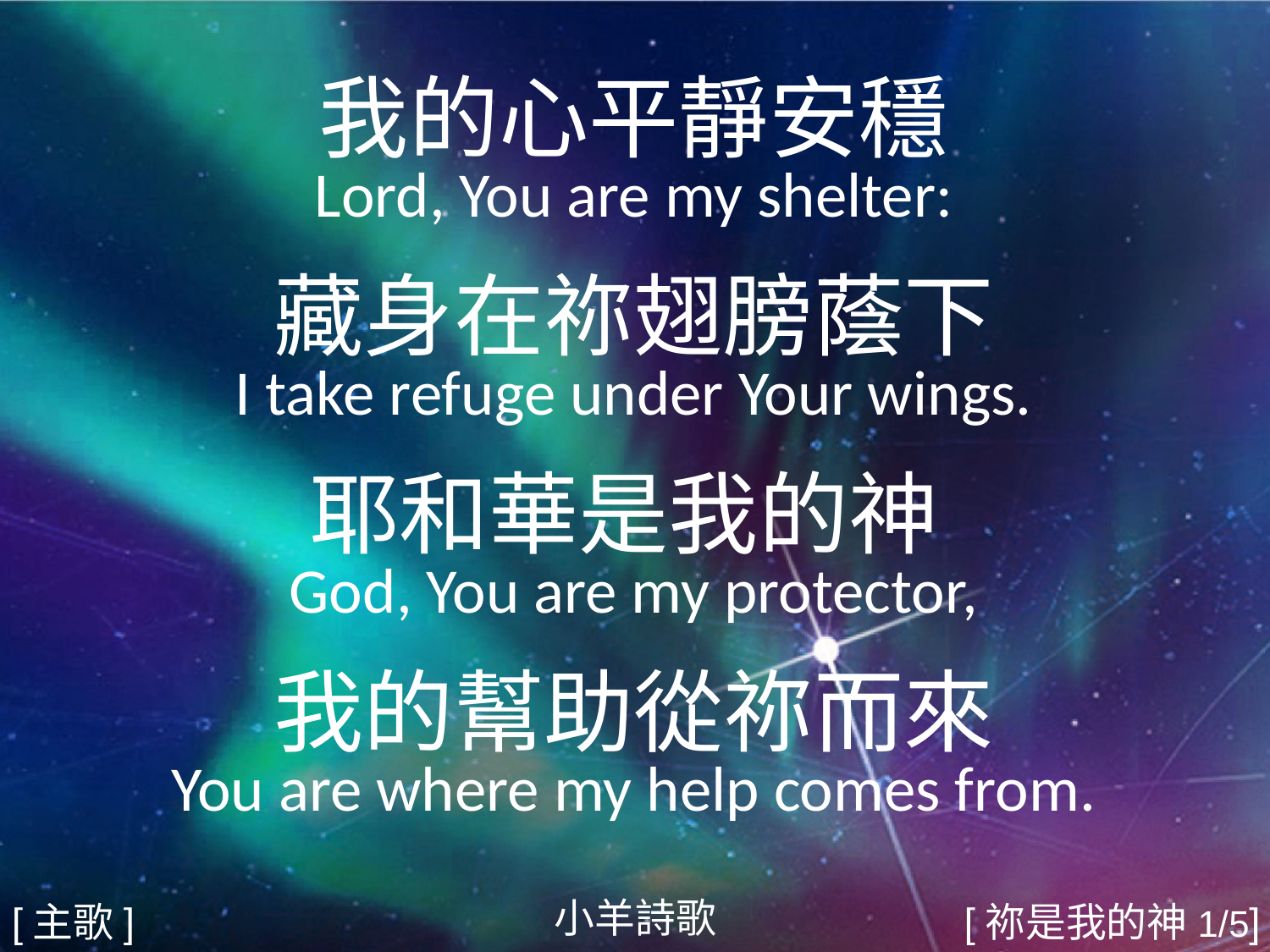

我的心平靜安穩
Lord, You are my shelter:

藏身在祢翅膀蔭下
I take refuge under Your wings.

耶和華是我的神
God, You are my protector,

我的幫助從祢而來
You are where my help comes from.

#

小羊詩歌
[主歌]
[祢是我的神1/5]